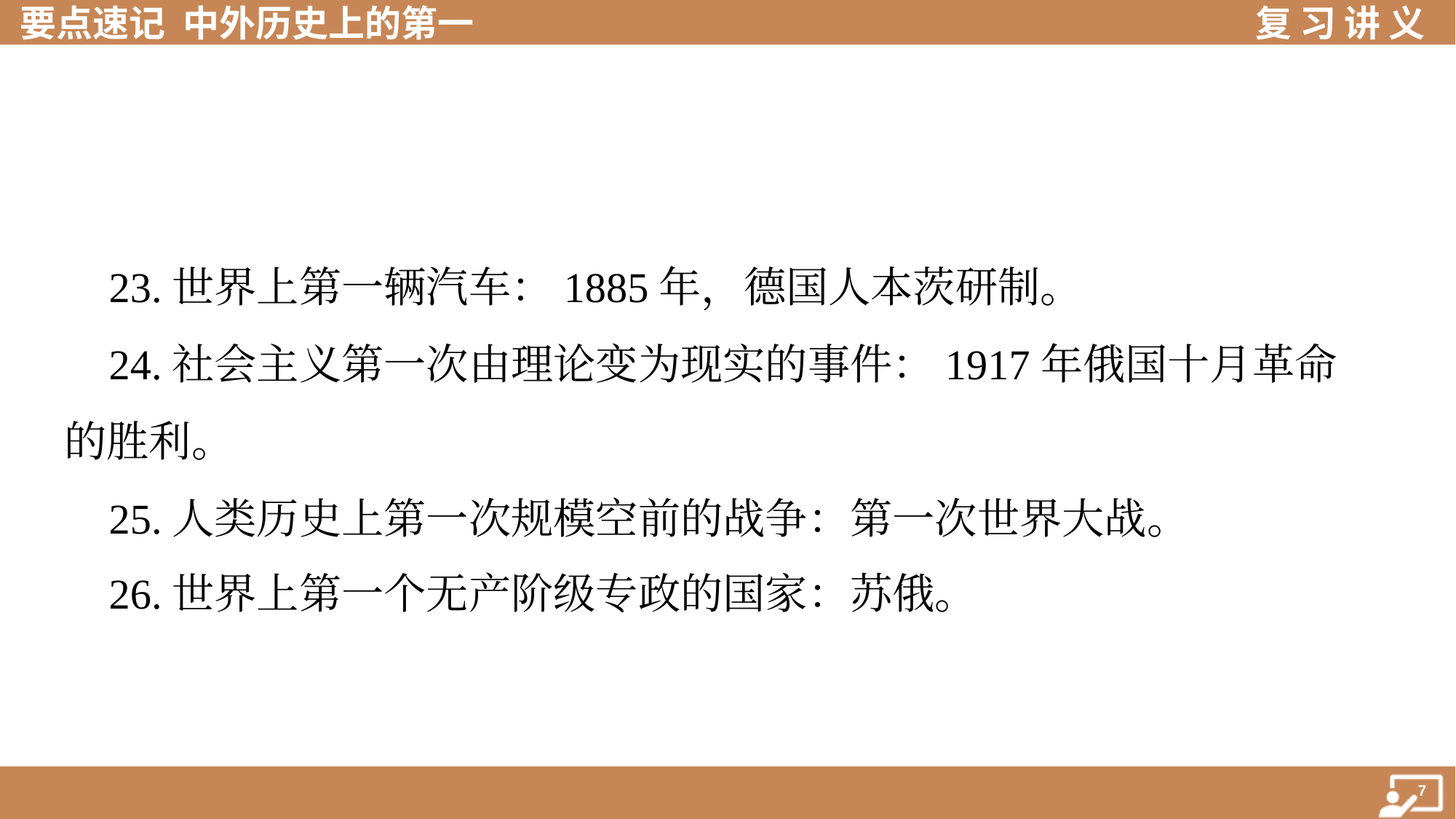

23.世界上第一辆汽车：1885年，德国人本茨研制。
    24.社会主义第一次由理论变为现实的事件：1917年俄国十月革命
的胜利。
    25.人类历史上第一次规模空前的战争：第一次世界大战。
    26.世界上第一个无产阶级专政的国家：苏俄。